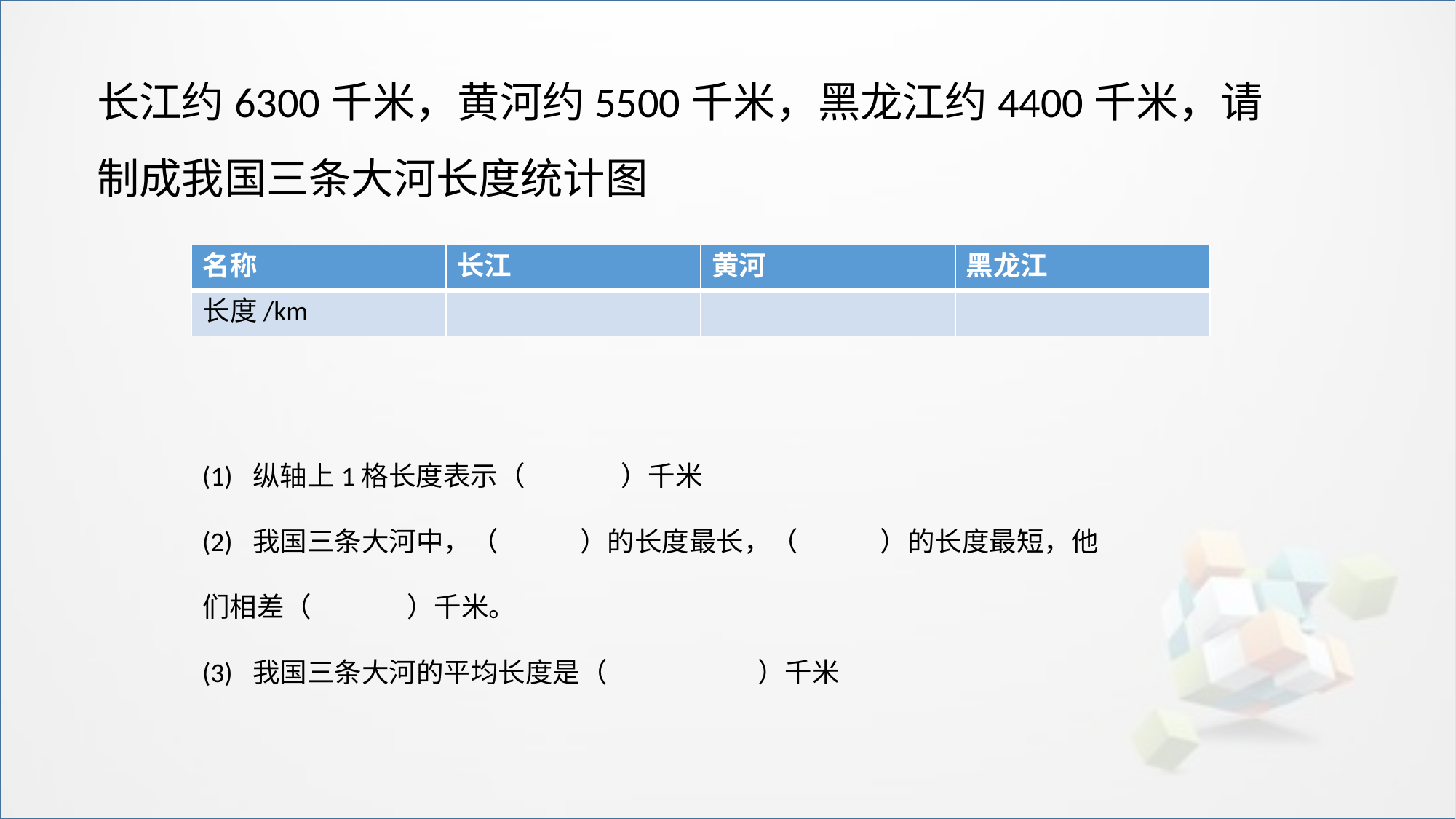

长江约6300千米，黄河约5500千米，黑龙江约4400千米，请制成我国三条大河长度统计图
| 名称 | 长江 | 黄河 | 黑龙江 |
| --- | --- | --- | --- |
| 长度/km |  |  |  |
(1) 纵轴上1格长度表示（       ）千米
(2) 我国三条大河中，（      ）的长度最长，（      ）的长度最短，他们相差（       ）千米。
(3) 我国三条大河的平均长度是（           ）千米